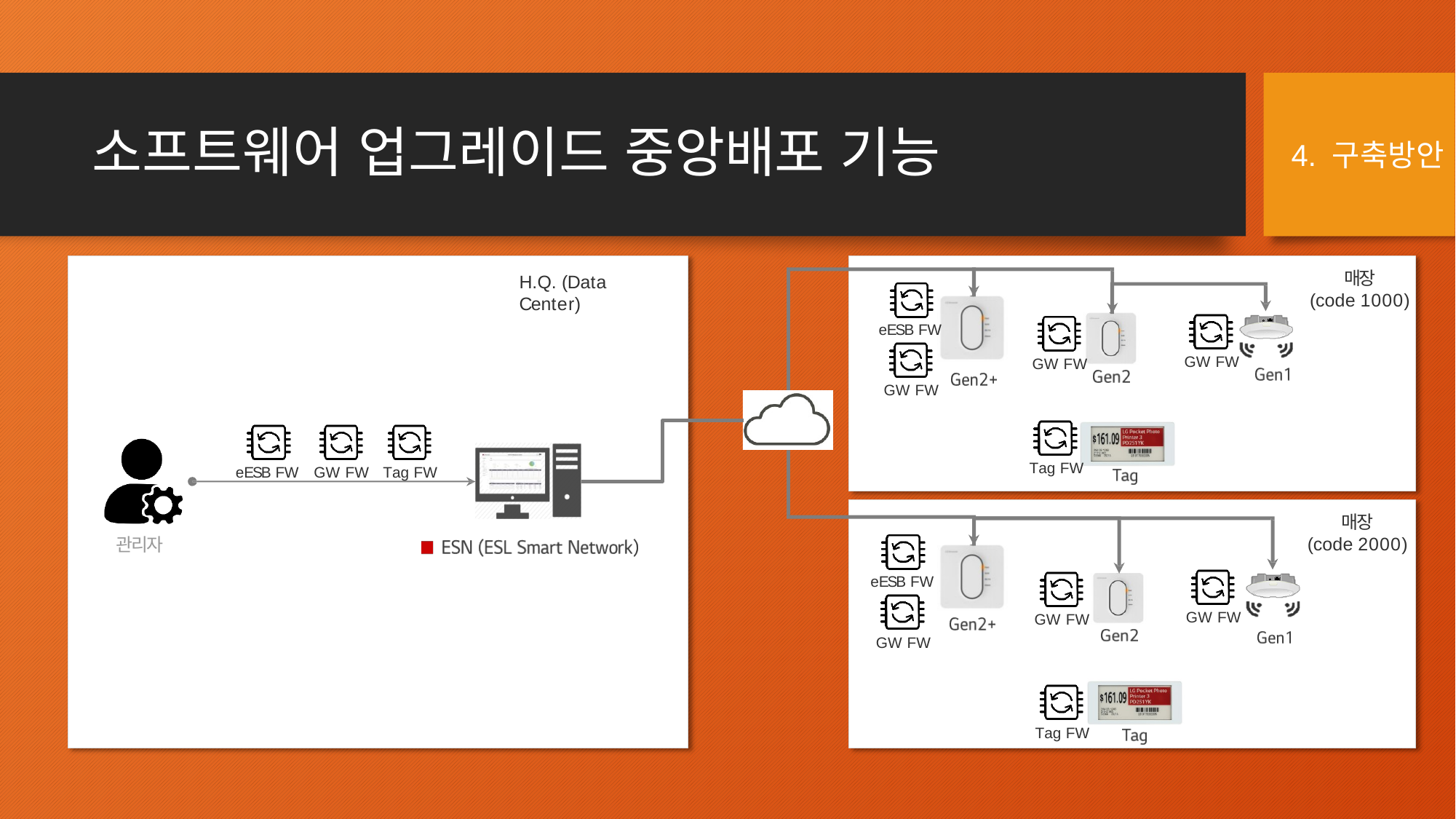

# 소프트웨어 업그레이드 중앙배포 기능
4. 구축방안

매장
(code 1000)

H.Q. (Data Center)

eESB FW

GW FW
GW FW

GW FW

Tag FW
eESB FW
GW FW
Tag FW

매장
(code 2000)

관리자

eESB FW

GW FW
GW FW

GW FW

Confidential
Tag FW